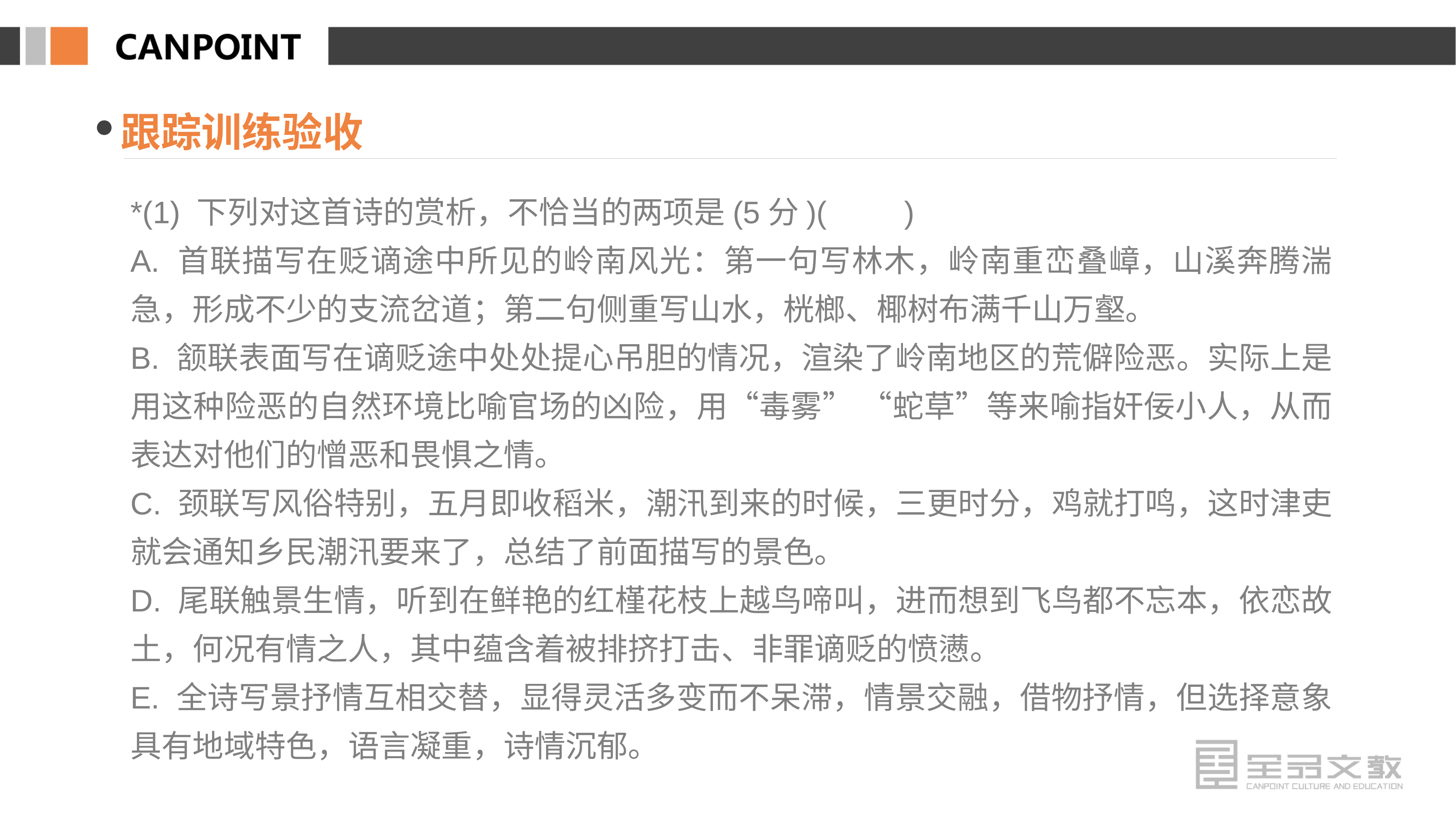

跟踪训练验收

*(1) 下列对这首诗的赏析，不恰当的两项是(5分)(　　)
A. 首联描写在贬谪途中所见的岭南风光：第一句写林木，岭南重峦叠嶂，山溪奔腾湍急，形成不少的支流岔道；第二句侧重写山水，桄榔、椰树布满千山万壑。
B. 颔联表面写在谪贬途中处处提心吊胆的情况，渲染了岭南地区的荒僻险恶。实际上是用这种险恶的自然环境比喻官场的凶险，用“毒雾” “蛇草”等来喻指奸佞小人，从而表达对他们的憎恶和畏惧之情。
C. 颈联写风俗特别，五月即收稻米，潮汛到来的时候，三更时分，鸡就打鸣，这时津吏就会通知乡民潮汛要来了，总结了前面描写的景色。
D. 尾联触景生情，听到在鲜艳的红槿花枝上越鸟啼叫，进而想到飞鸟都不忘本，依恋故土，何况有情之人，其中蕴含着被排挤打击、非罪谪贬的愤懑。
E. 全诗写景抒情互相交替，显得灵活多变而不呆滞，情景交融，借物抒情，但选择意象具有地域特色，语言凝重，诗情沉郁。